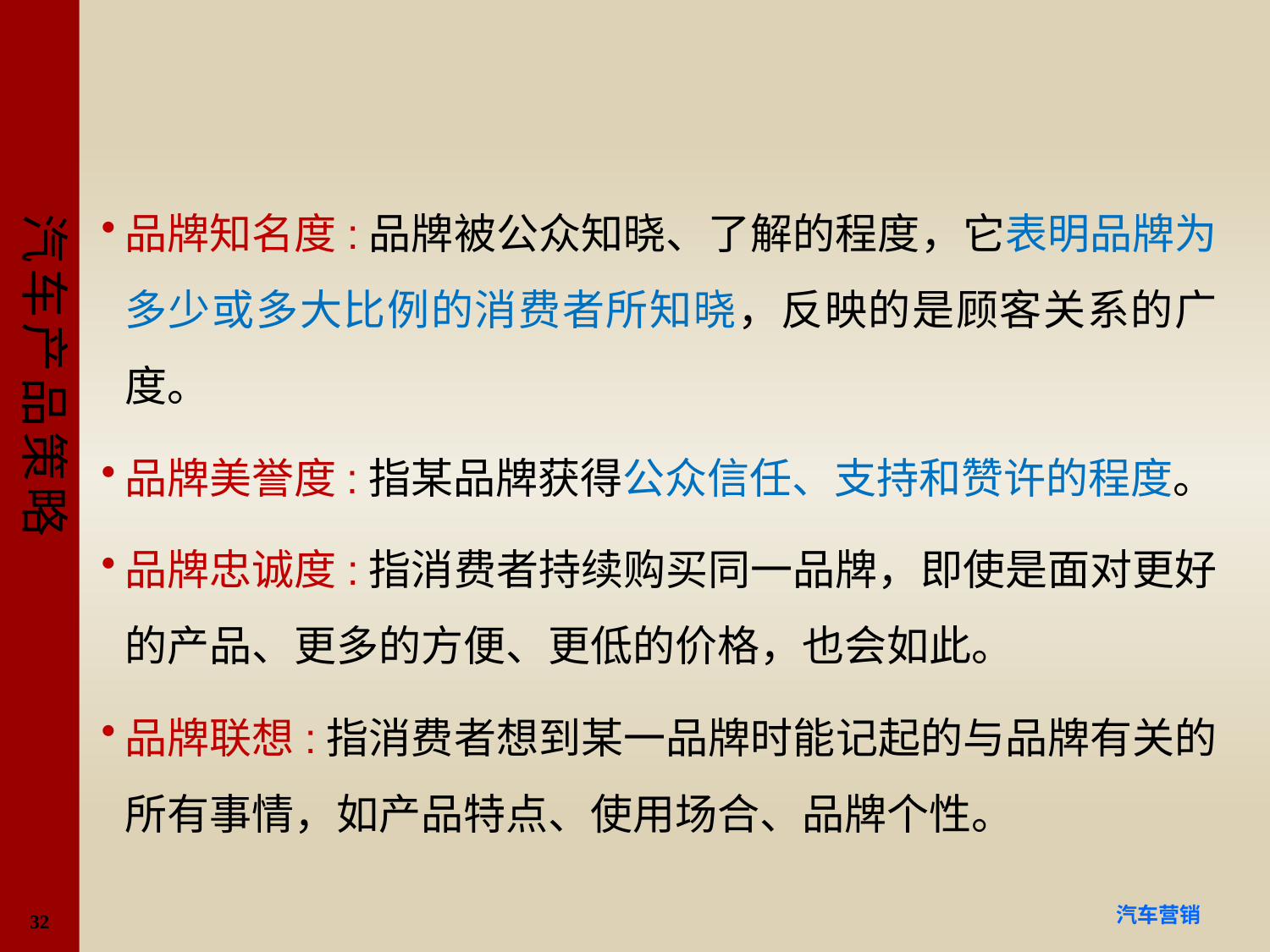

#
品牌知名度:品牌被公众知晓、了解的程度，它表明品牌为多少或多大比例的消费者所知晓，反映的是顾客关系的广度。
品牌美誉度:指某品牌获得公众信任、支持和赞许的程度。
品牌忠诚度:指消费者持续购买同一品牌，即使是面对更好的产品、更多的方便、更低的价格，也会如此。
品牌联想:指消费者想到某一品牌时能记起的与品牌有关的所有事情，如产品特点、使用场合、品牌个性。

32